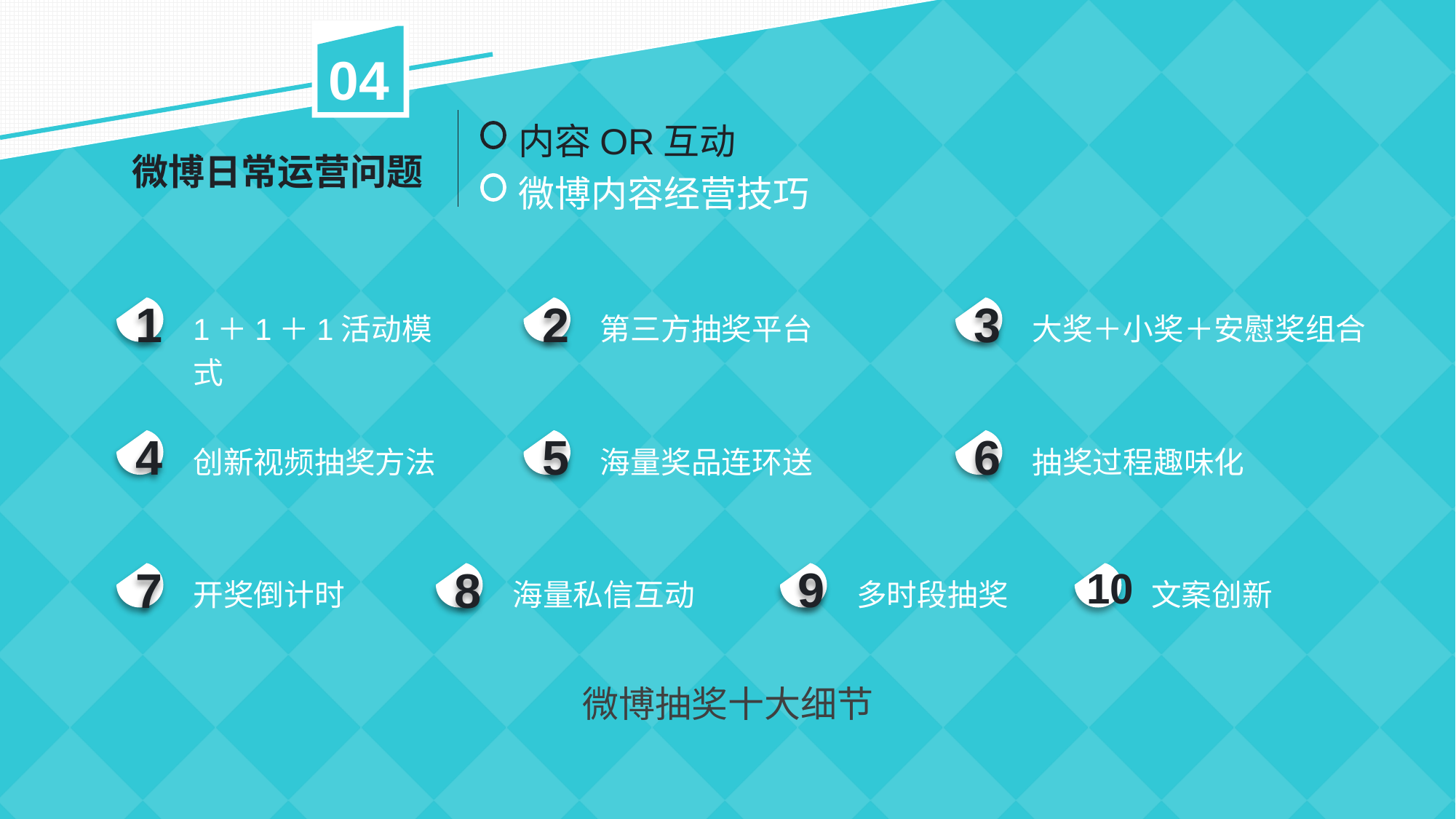

04
内容OR互动
微博内容经营技巧

微博日常运营问题

1
2
3

1＋1＋1活动模式
第三方抽奖平台
大奖＋小奖＋安慰奖组合
4
5
6

创新视频抽奖方法
海量奖品连环送
抽奖过程趣味化
9
7
8
10

开奖倒计时
海量私信互动
多时段抽奖
文案创新
微博抽奖十大细节